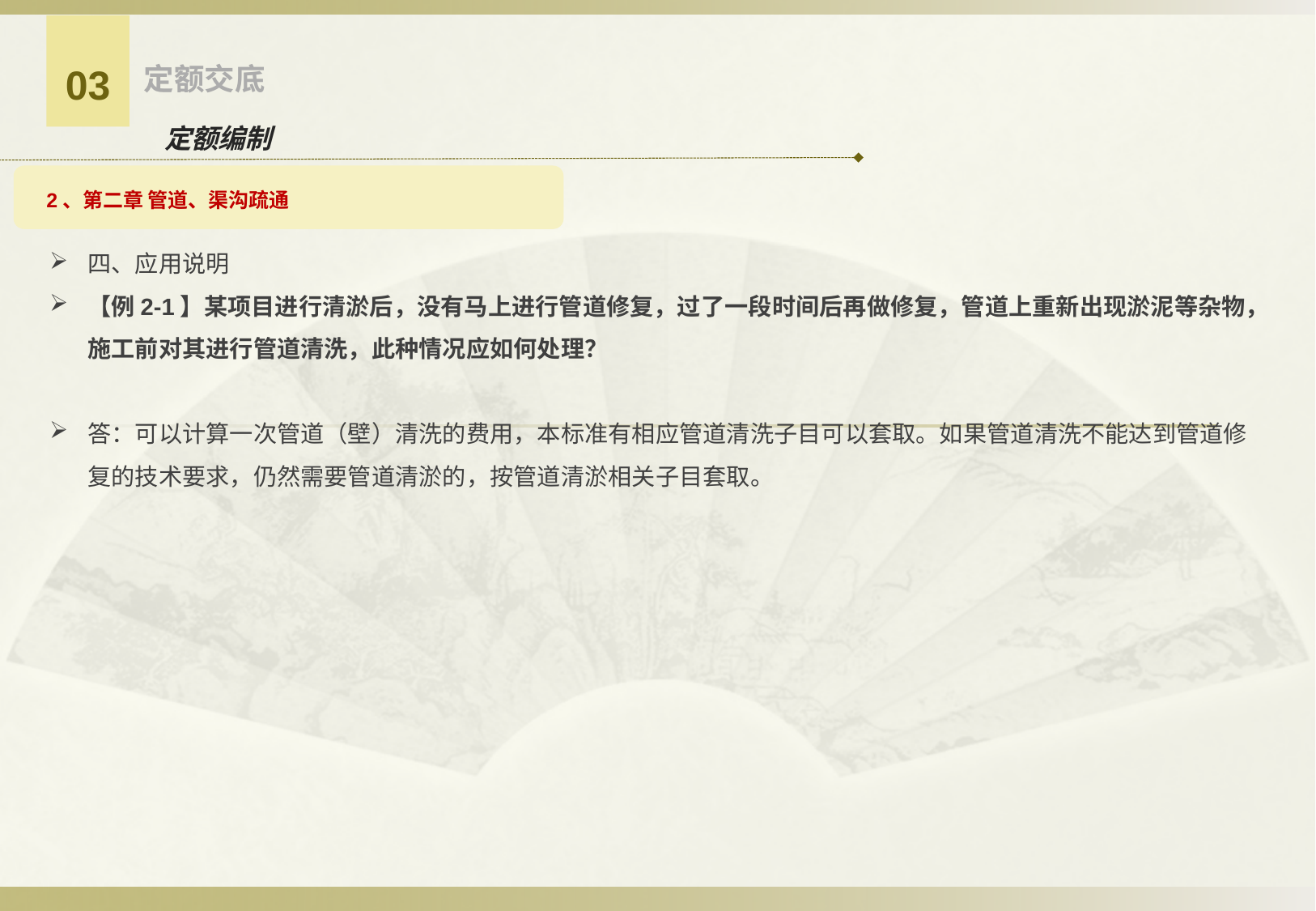

定额交底
03
定额编制

2、第二章 管道、渠沟疏通

四、应用说明
【例2-1】某项目进行清淤后，没有马上进行管道修复，过了一段时间后再做修复，管道上重新出现淤泥等杂物，施工前对其进行管道清洗，此种情况应如何处理？

答：可以计算一次管道（壁）清洗的费用，本标准有相应管道清洗子目可以套取。如果管道清洗不能达到管道修复的技术要求，仍然需要管道清淤的，按管道清淤相关子目套取。